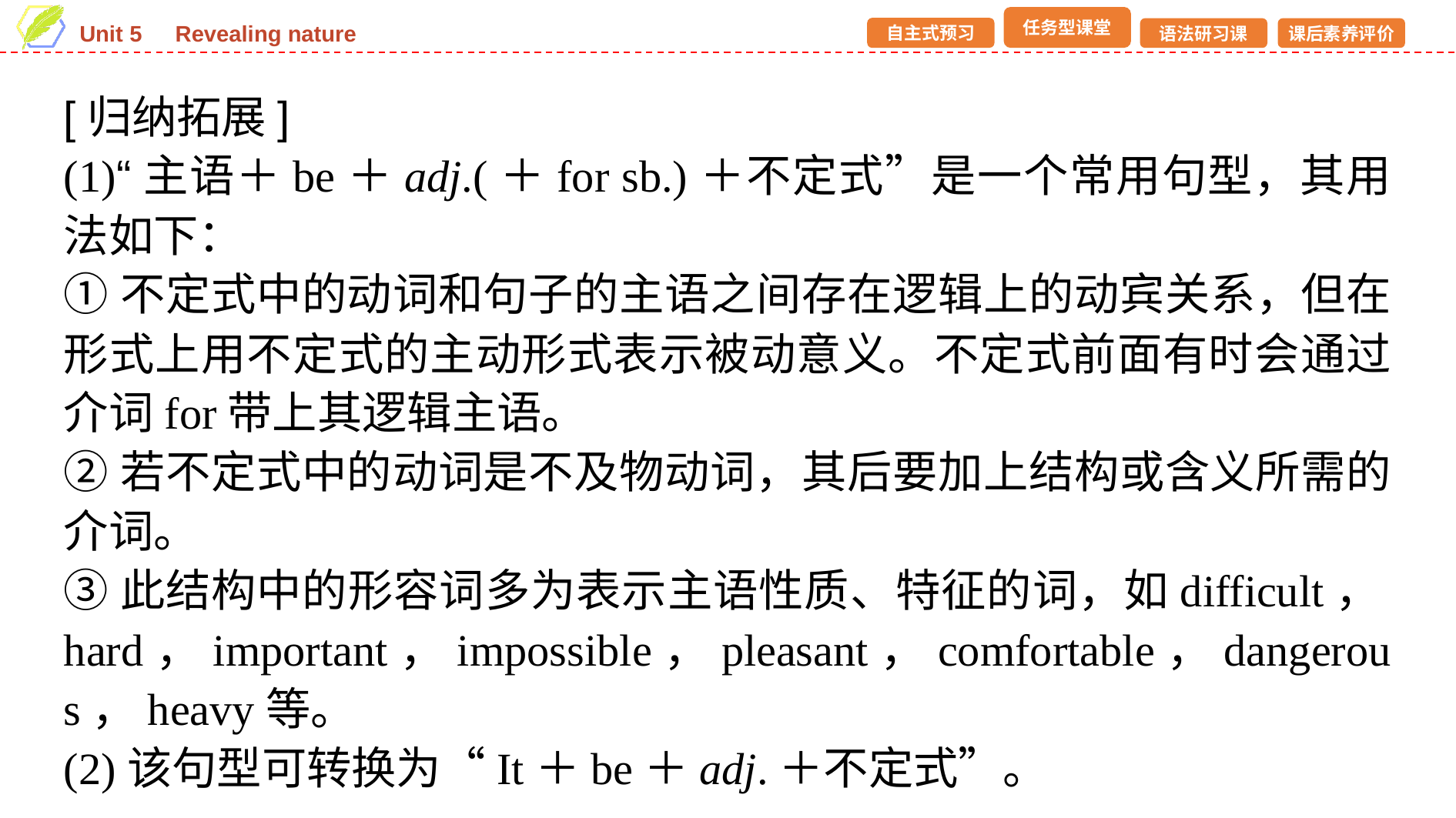

[归纳拓展]
(1)“主语＋be＋adj.(＋for sb.)＋不定式”是一个常用句型，其用法如下：
①不定式中的动词和句子的主语之间存在逻辑上的动宾关系，但在形式上用不定式的主动形式表示被动意义。不定式前面有时会通过介词for带上其逻辑主语。
②若不定式中的动词是不及物动词，其后要加上结构或含义所需的介词。
③此结构中的形容词多为表示主语性质、特征的词，如difficult，hard，important，impossible，pleasant，comfortable，dangerous，heavy等。
(2)该句型可转换为“It＋be＋adj.＋不定式”。